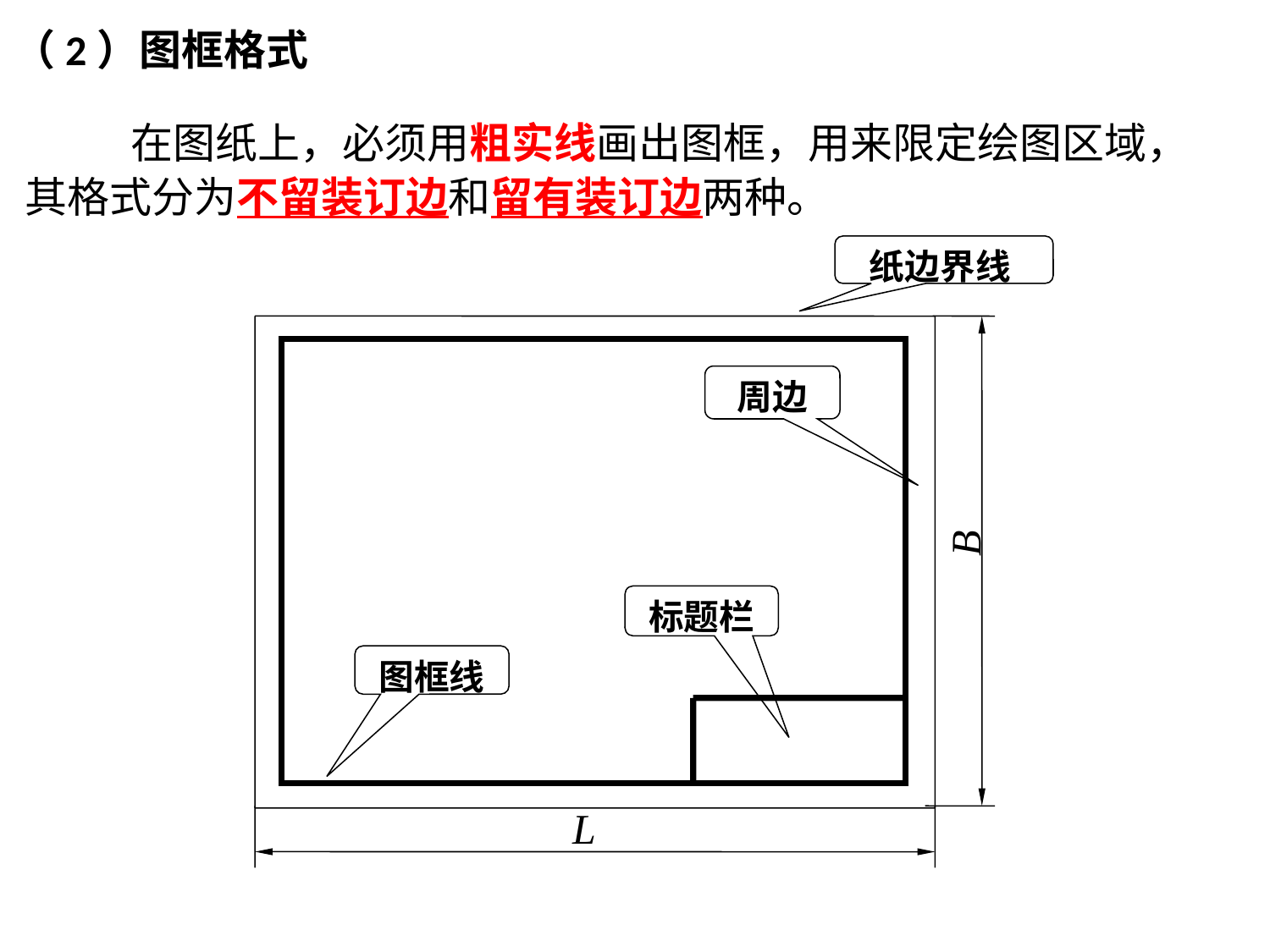

# （2）图框格式
           在图纸上，必须用粗实线画出图框，用来限定绘图区域，其格式分为不留装订边和留有装订边两种。

纸边界线

B

周边
标题栏
图框线
L